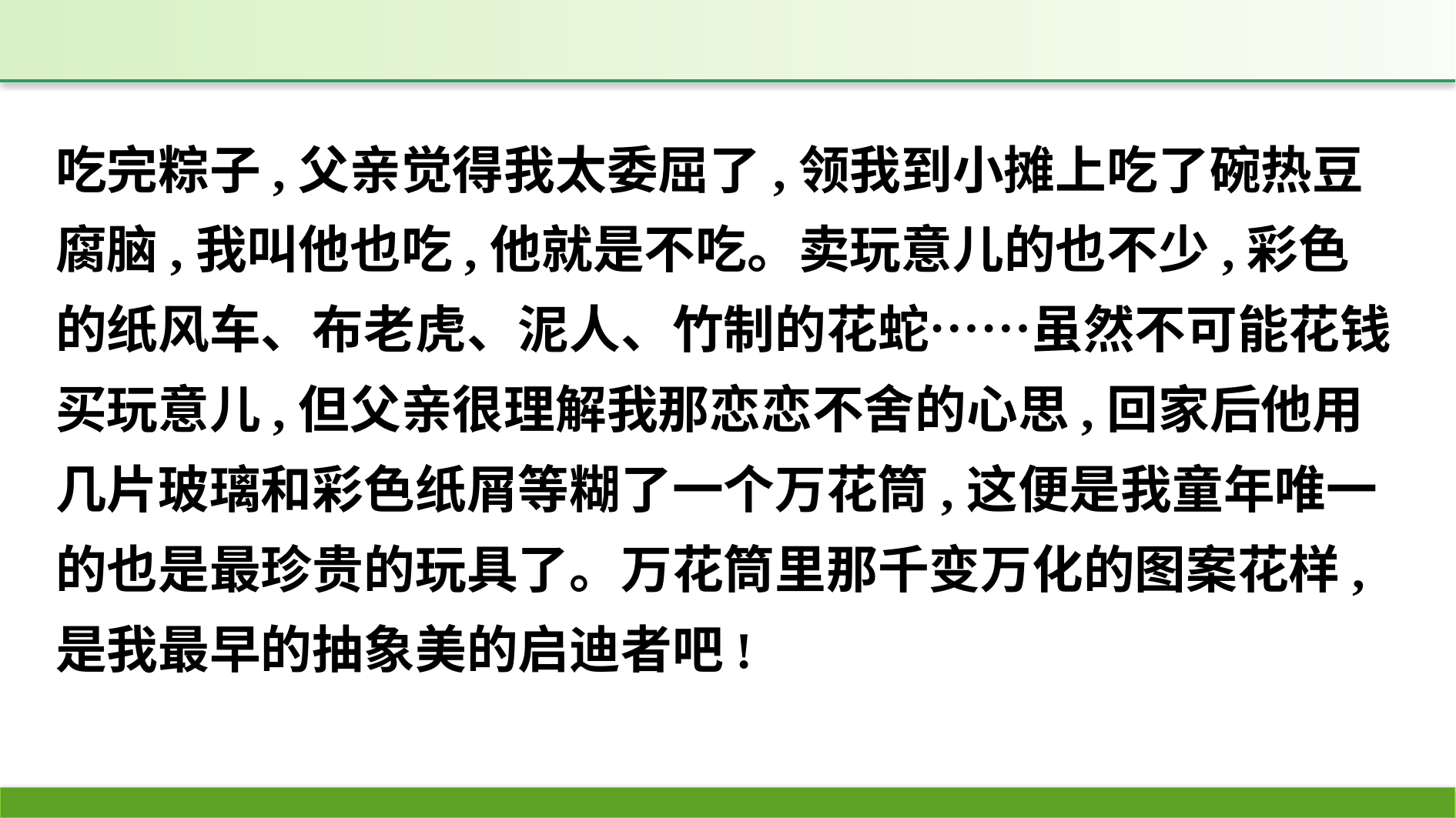

吃完粽子,父亲觉得我太委屈了,领我到小摊上吃了碗热豆腐脑,我叫他也吃,他就是不吃。卖玩意儿的也不少,彩色的纸风车、布老虎、泥人、竹制的花蛇……虽然不可能花钱买玩意儿,但父亲很理解我那恋恋不舍的心思,回家后他用几片玻璃和彩色纸屑等糊了一个万花筒,这便是我童年唯一的也是最珍贵的玩具了。万花筒里那千变万化的图案花样,是我最早的抽象美的启迪者吧!